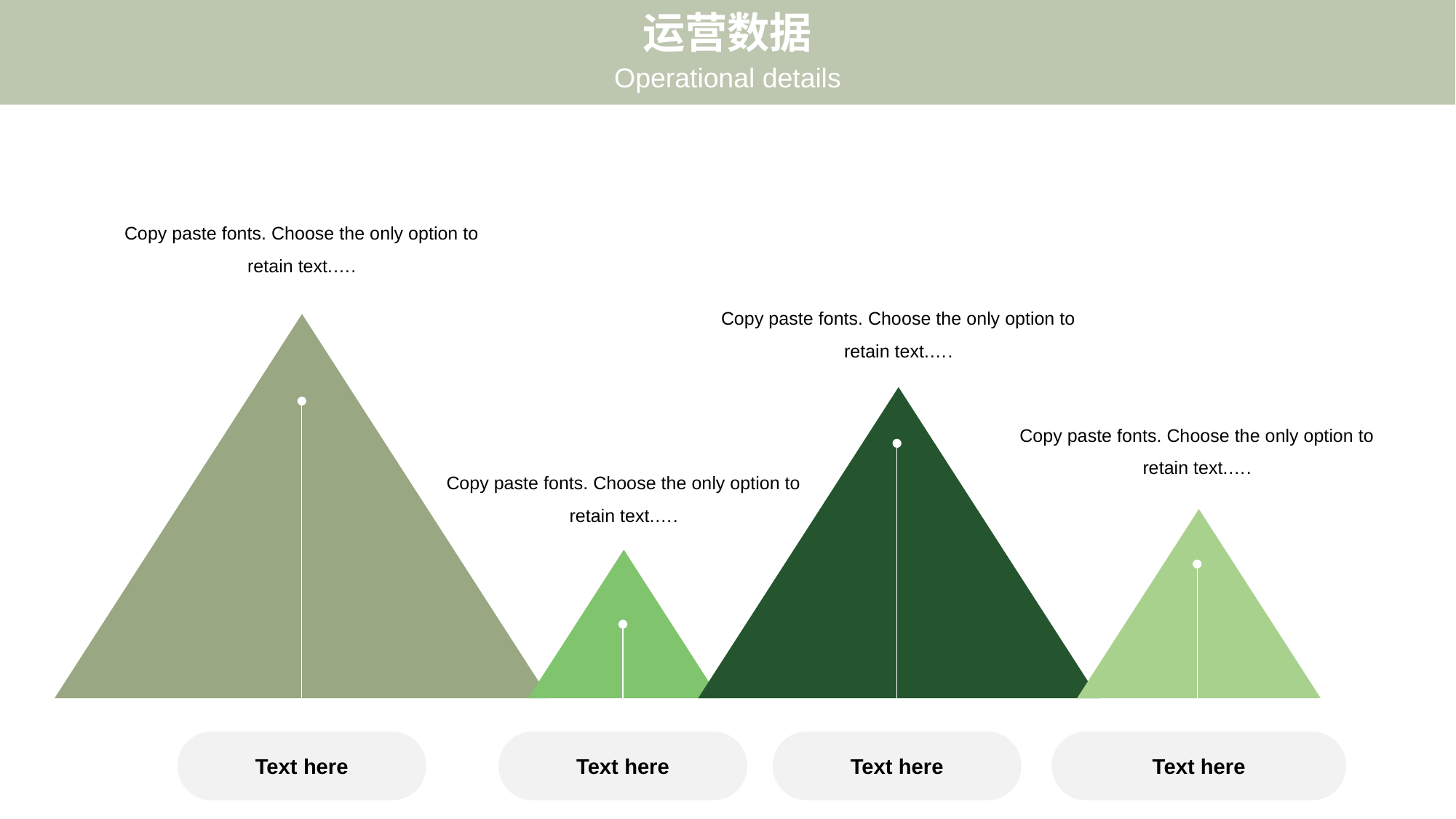

运营数据
Operational details
Copy paste fonts. Choose the only option to retain text.….
Copy paste fonts. Choose the only option to retain text.….

Copy paste fonts. Choose the only option to retain text.….
Copy paste fonts. Choose the only option to retain text.….

Text here
Text here
Text here
Text here